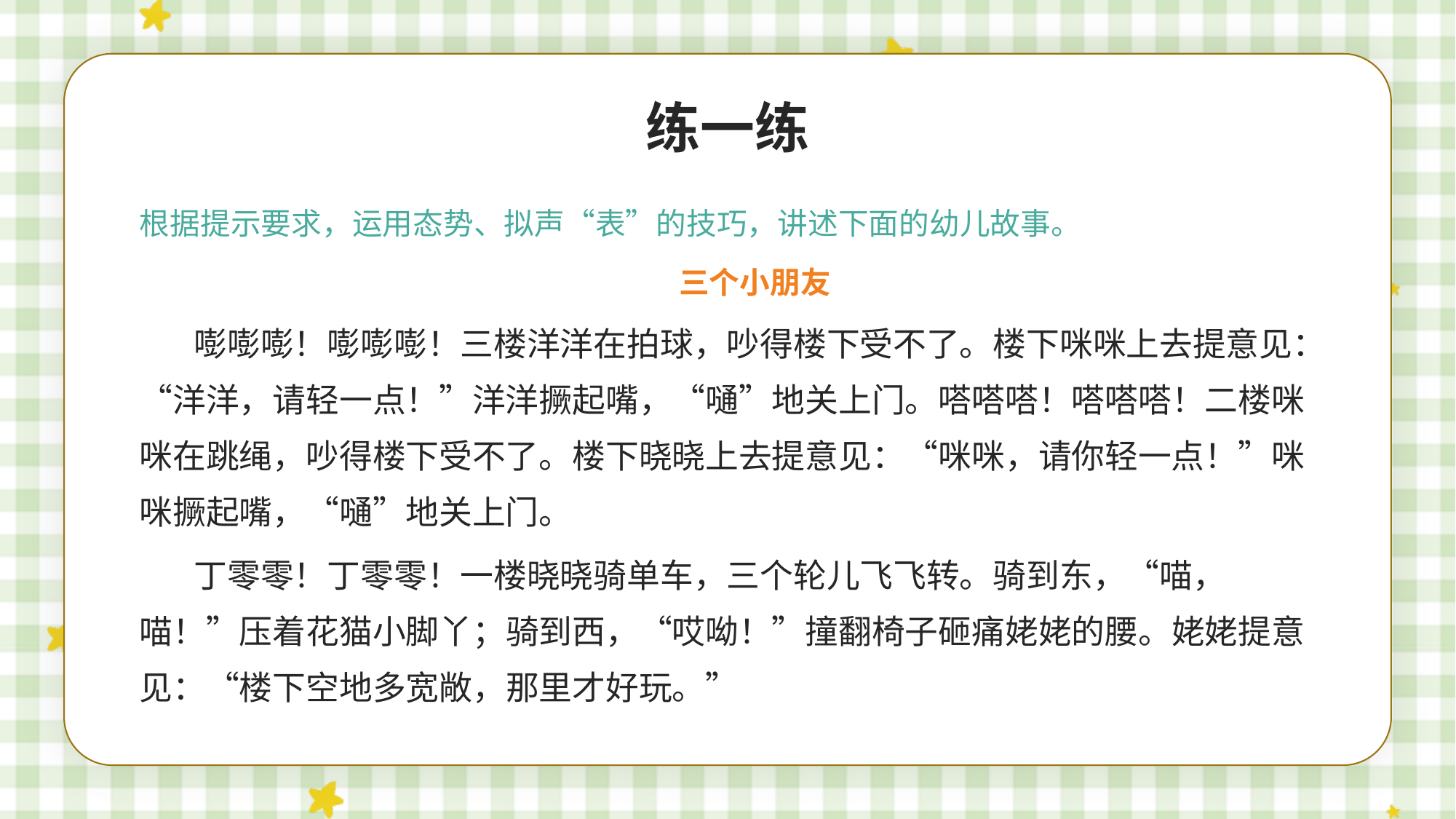

练一练
根据提示要求，运用态势、拟声“表”的技巧，讲述下面的幼儿故事。
三个小朋友
嘭嘭嘭！嘭嘭嘭！三楼洋洋在拍球，吵得楼下受不了。楼下咪咪上去提意见：“洋洋，请轻一点！”洋洋撅起嘴，“嗵”地关上门。嗒嗒嗒！嗒嗒嗒！二楼咪咪在跳绳，吵得楼下受不了。楼下晓晓上去提意见：“咪咪，请你轻一点！”咪咪撅起嘴，“嗵”地关上门。
丁零零！丁零零！一楼晓晓骑单车，三个轮儿飞飞转。骑到东，“喵，喵！”压着花猫小脚丫；骑到西，“哎呦！”撞翻椅子砸痛姥姥的腰。姥姥提意见：“楼下空地多宽敞，那里才好玩。”